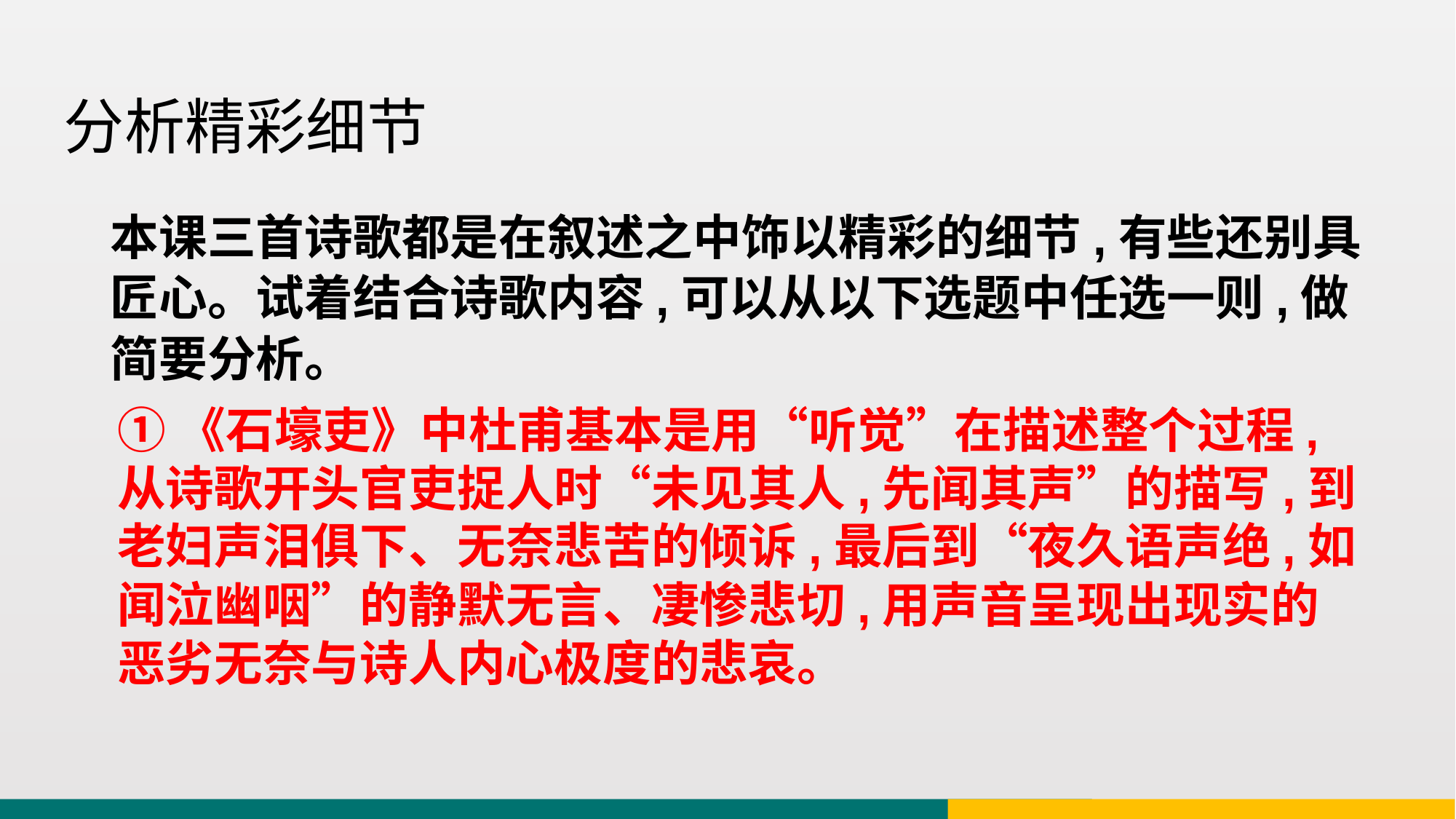

分析精彩细节
本课三首诗歌都是在叙述之中饰以精彩的细节,有些还别具匠心。试着结合诗歌内容,可以从以下选题中任选一则,做简要分析。
①《石壕吏》中杜甫基本是用“听觉”在描述整个过程,从诗歌开头官吏捉人时“未见其人,先闻其声”的描写,到老妇声泪俱下、无奈悲苦的倾诉,最后到“夜久语声绝,如闻泣幽咽”的静默无言、凄惨悲切,用声音呈现出现实的恶劣无奈与诗人内心极度的悲哀。